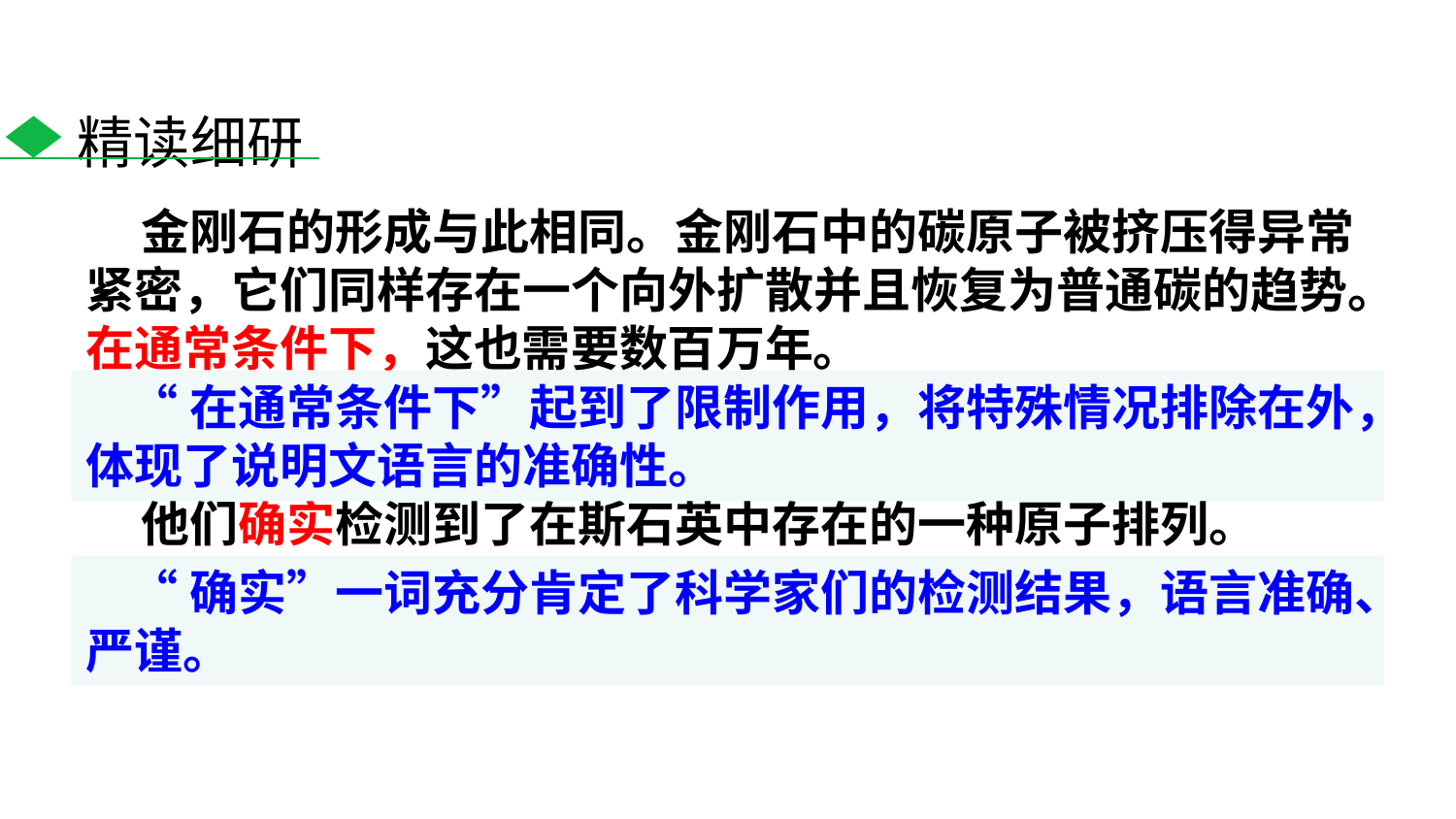

精读细研

    金刚石的形成与此相同。金刚石中的碳原子被挤压得异常紧密，它们同样存在一个向外扩散并且恢复为普通碳的趋势。在通常条件下，这也需要数百万年。
    “在通常条件下”起到了限制作用，将特殊情况排除在外，体现了说明文语言的准确性。
    他们确实检测到了在斯石英中存在的一种原子排列。
    “确实”一词充分肯定了科学家们的检测结果，语言准确、严谨。